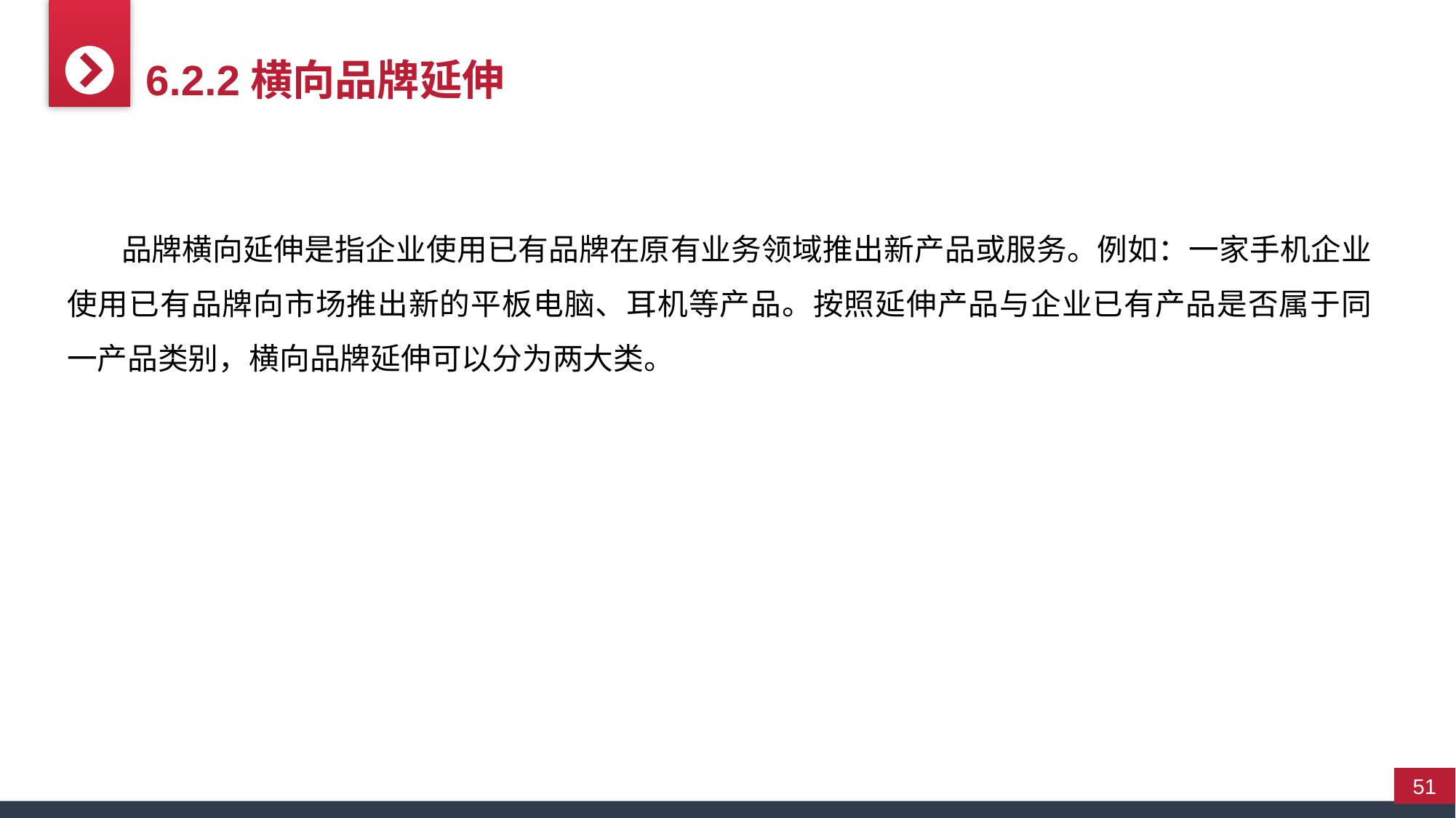

6.2.2横向品牌延伸
品牌横向延伸是指企业使用已有品牌在原有业务领域推出新产品或服务。例如：一家手机企业使用已有品牌向市场推出新的平板电脑、耳机等产品。按照延伸产品与企业已有产品是否属于同一产品类别，横向品牌延伸可以分为两大类。